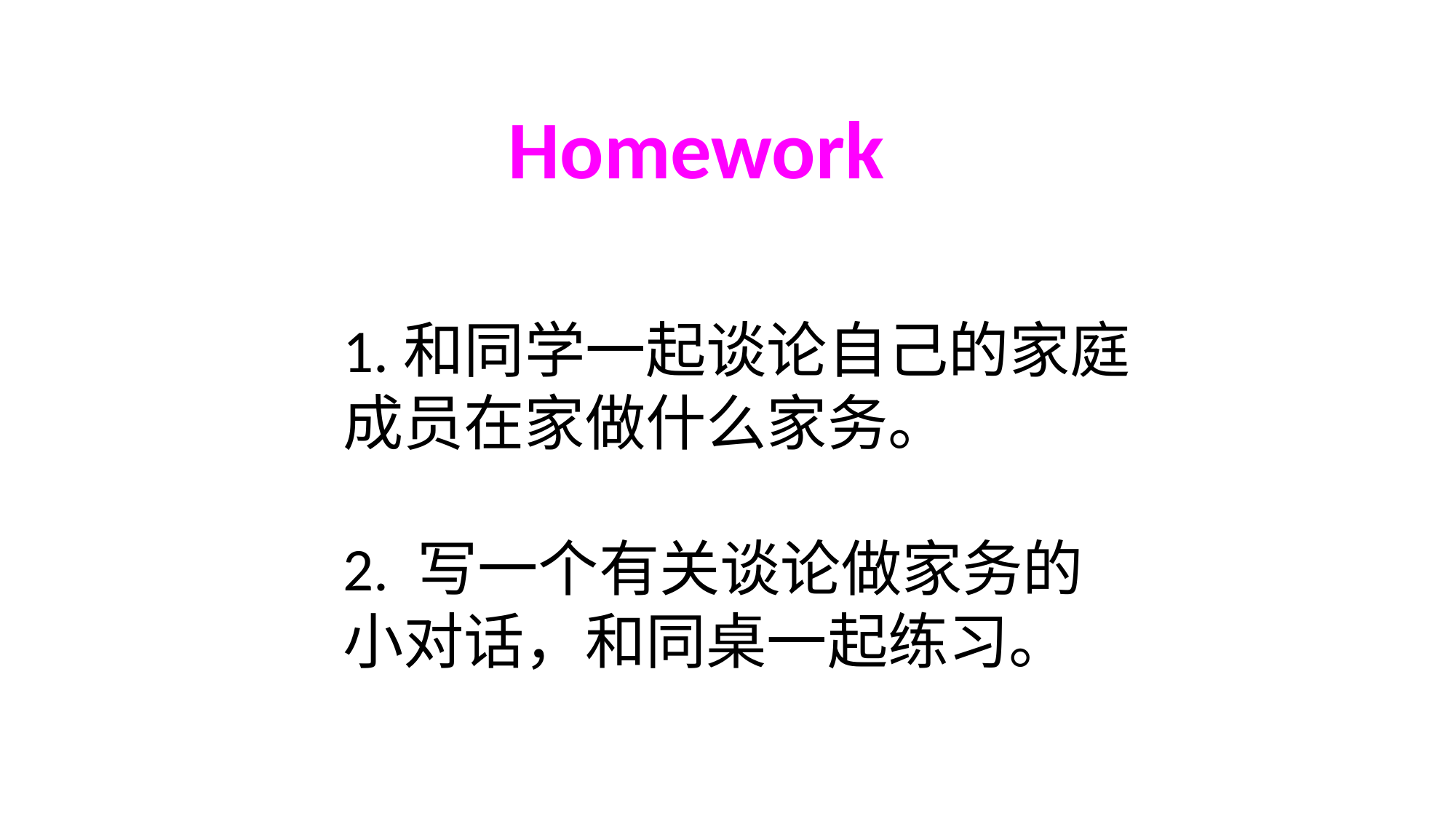

Homework
1.和同学一起谈论自己的家庭成员在家做什么家务。

2. 写一个有关谈论做家务的小对话，和同桌一起练习。